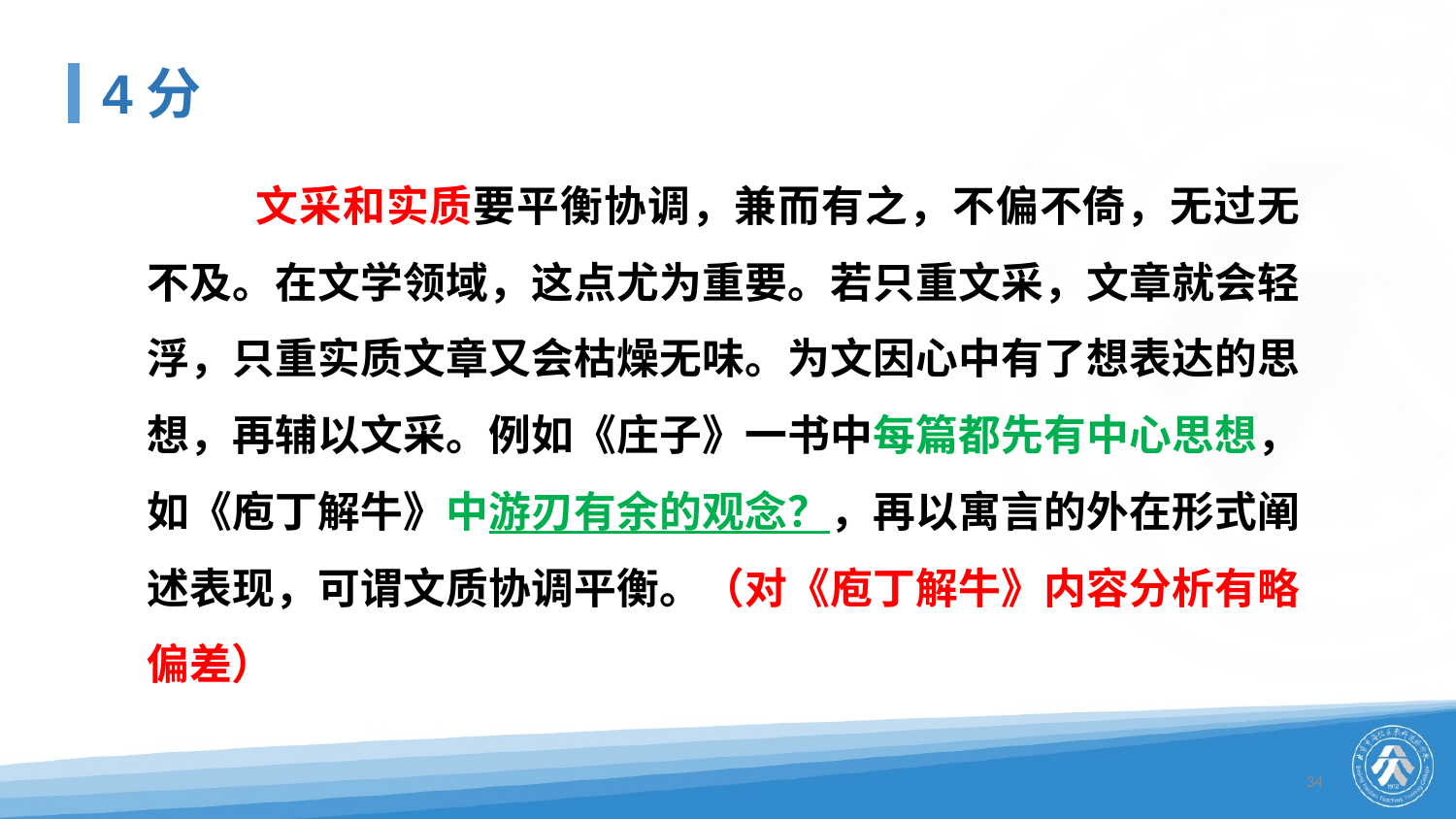

# 4分
         文采和实质要平衡协调，兼而有之，不偏不倚，无过无不及。在文学领域，这点尤为重要。若只重文采，文章就会轻浮，只重实质文章又会枯燥无味。为文因心中有了想表达的思想，再辅以文采。例如《庄子》一书中每篇都先有中心思想，如《庖丁解牛》中游刃有余的观念？，再以寓言的外在形式阐述表现，可谓文质协调平衡。（对《庖丁解牛》内容分析有略偏差）

34